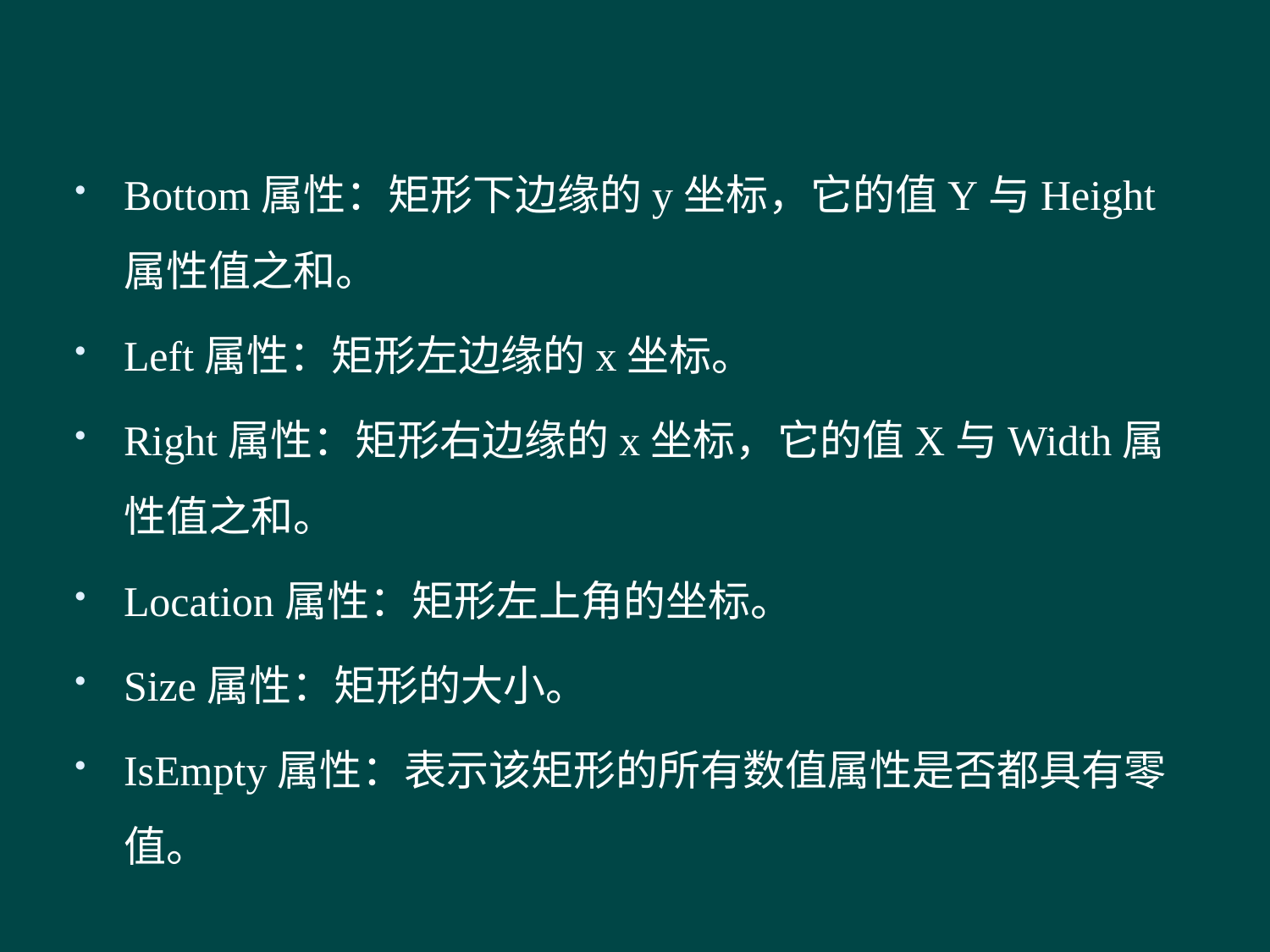

#
Bottom属性：矩形下边缘的y坐标，它的值Y与Height属性值之和。
Left属性：矩形左边缘的x坐标。
Right属性：矩形右边缘的x坐标，它的值X与Width属性值之和。
Location属性：矩形左上角的坐标。
Size属性：矩形的大小。
IsEmpty属性：表示该矩形的所有数值属性是否都具有零值。